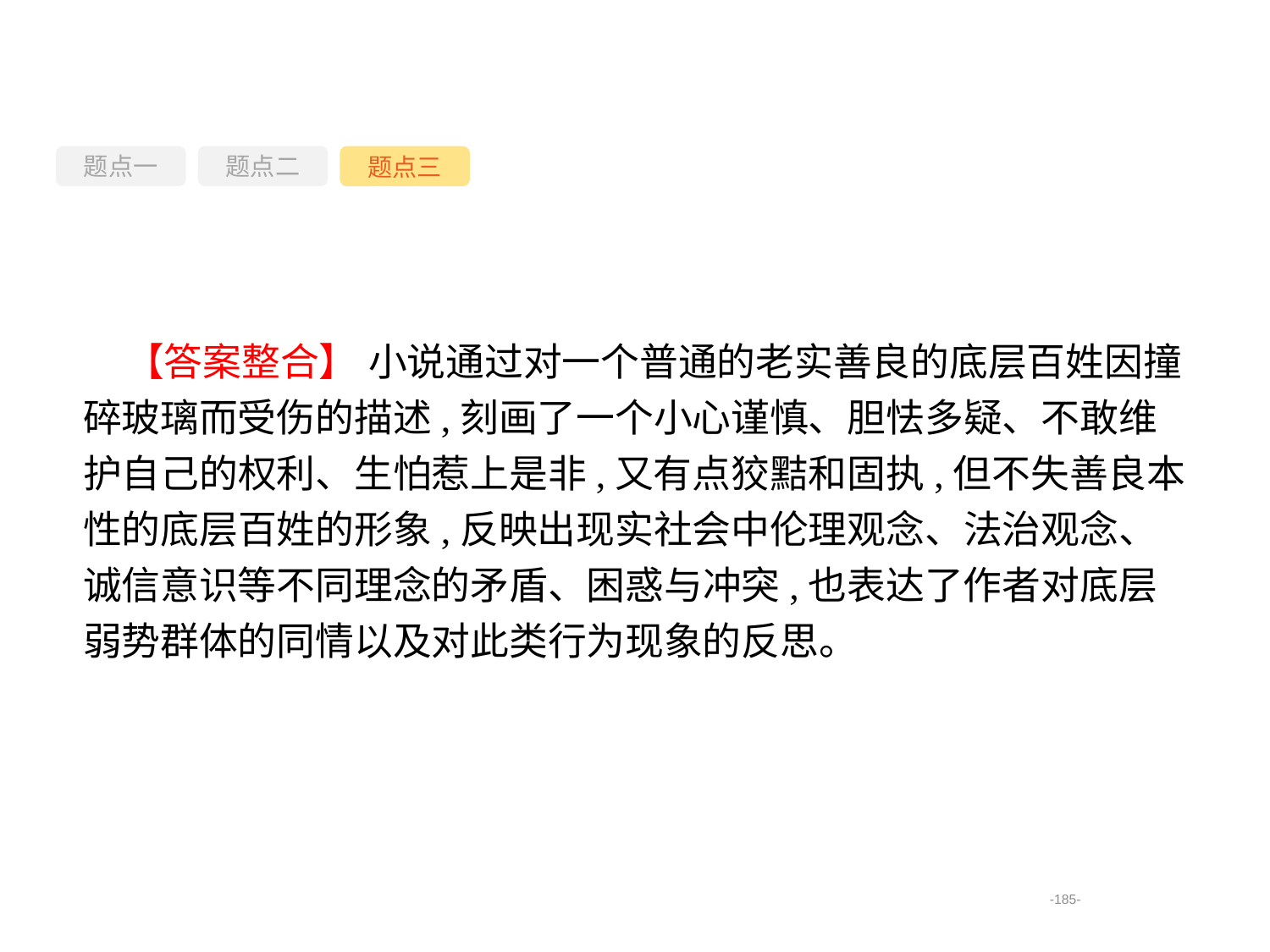

题点一
题点三
题点二
【答案整合】 小说通过对一个普通的老实善良的底层百姓因撞碎玻璃而受伤的描述,刻画了一个小心谨慎、胆怯多疑、不敢维护自己的权利、生怕惹上是非,又有点狡黠和固执,但不失善良本性的底层百姓的形象,反映出现实社会中伦理观念、法治观念、诚信意识等不同理念的矛盾、困惑与冲突,也表达了作者对底层弱势群体的同情以及对此类行为现象的反思。
-185-